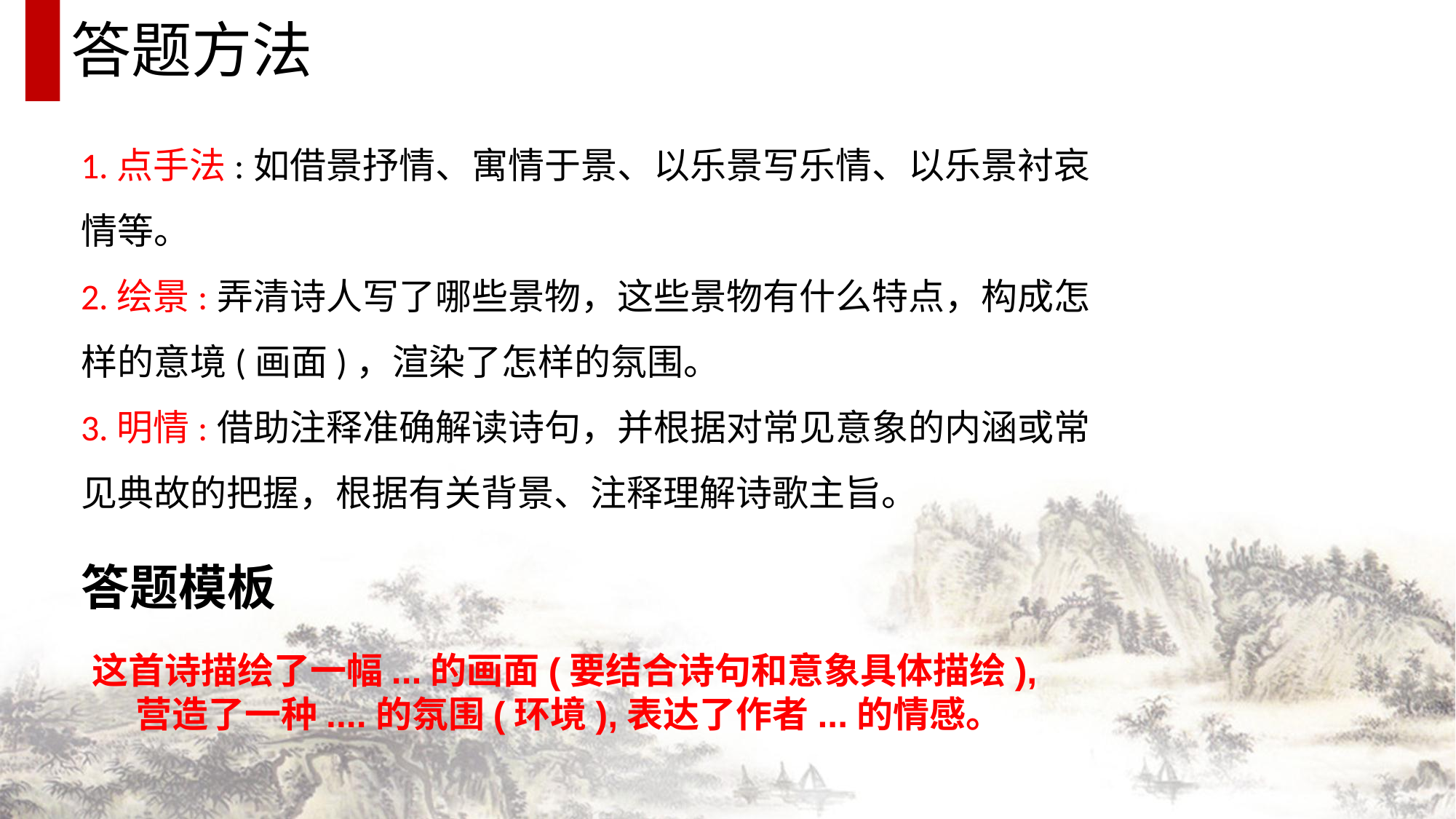

答题方法
1.点手法:如借景抒情、寓情于景、以乐景写乐情、以乐景衬哀情等。
2.绘景:弄清诗人写了哪些景物，这些景物有什么特点，构成怎样的意境(画面)，渲染了怎样的氛围。
3.明情:借助注释准确解读诗句，并根据对常见意象的内涵或常见典故的把握，根据有关背景、注释理解诗歌主旨。
答题模板

这首诗描绘了一幅...的画面(要结合诗句和意象具体描绘),营造了一种....的氛围(环境),表达了作者...的情感。